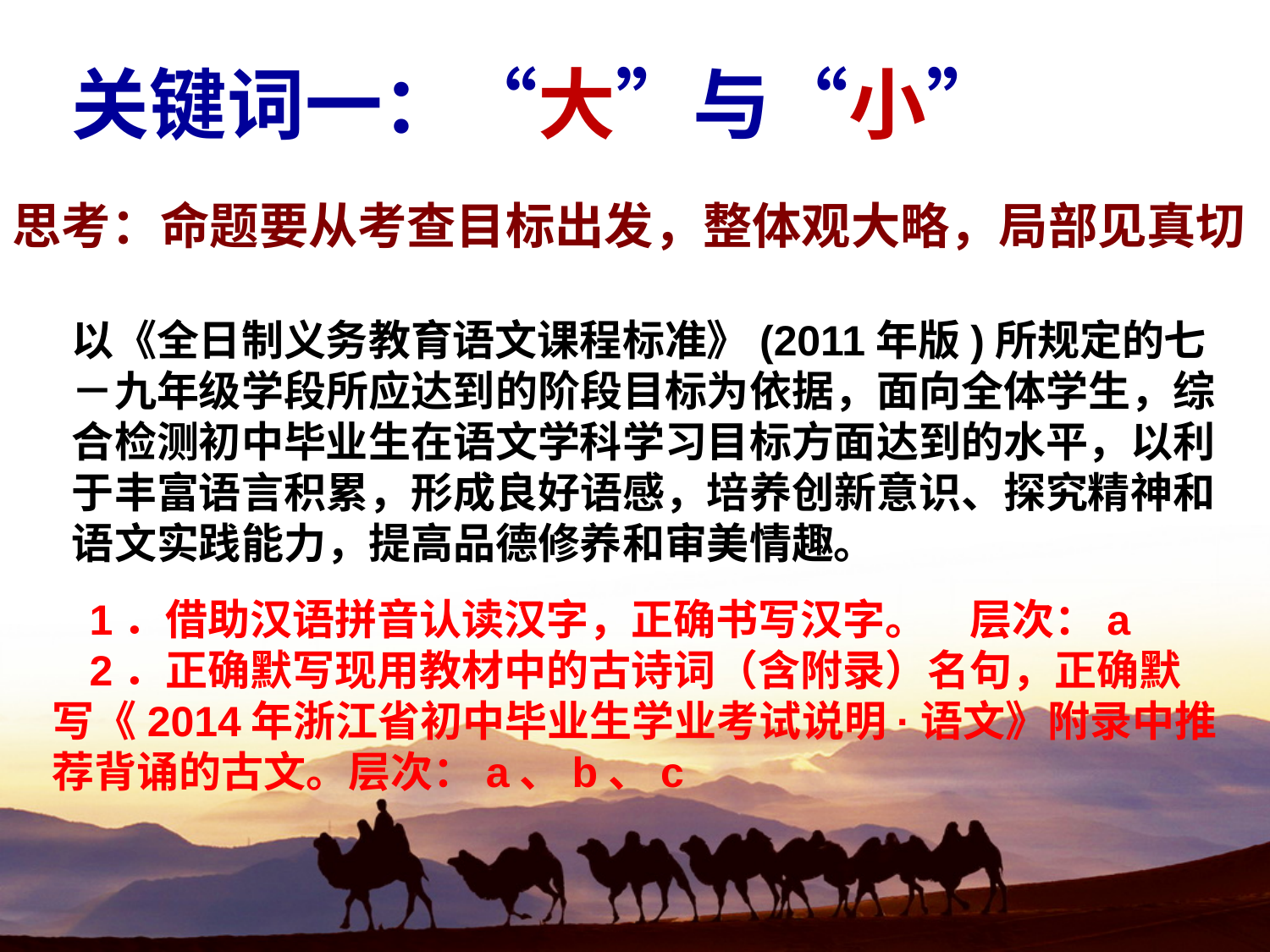

关键词一：“大”与“小”
思考：命题要从考查目标出发，整体观大略，局部见真切
以《全日制义务教育语文课程标准》(2011年版)所规定的七－九年级学段所应达到的阶段目标为依据，面向全体学生，综合检测初中毕业生在语文学科学习目标方面达到的水平，以利于丰富语言积累，形成良好语感，培养创新意识、探究精神和语文实践能力，提高品德修养和审美情趣。
1．借助汉语拼音认读汉字，正确书写汉字。　层次：a
2．正确默写现用教材中的古诗词（含附录）名句，正确默写《2014年浙江省初中毕业生学业考试说明·语文》附录中推荐背诵的古文。层次：a、b、c